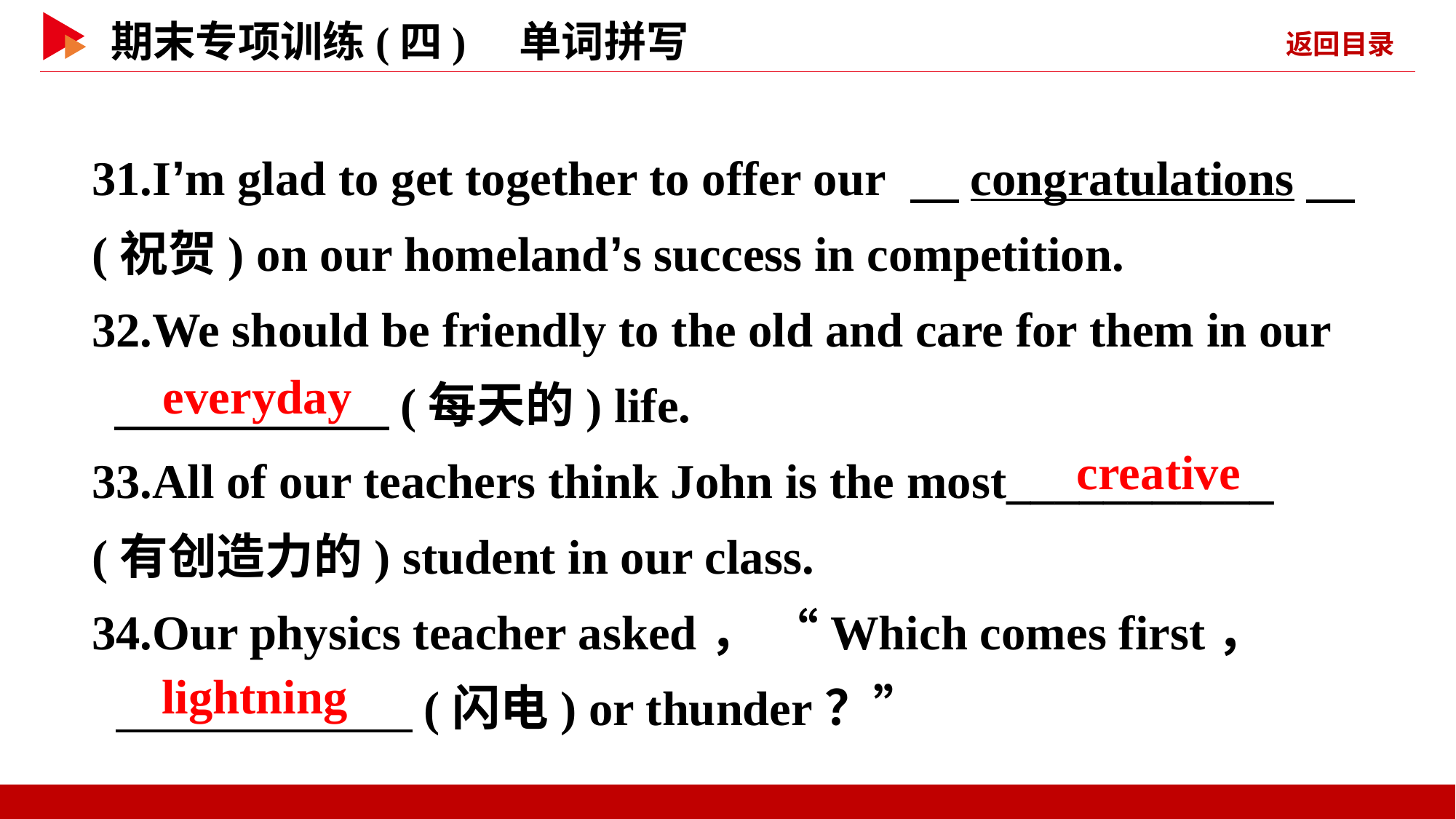

31.I’m glad to get together to offer our 　congratulations　(祝贺) on our homeland’s success in competition.
32.We should be friendly to the old and care for them in our
 　                　(每天的) life.
33.All of our teachers think John is the most___________
(有创造力的) student in our class.
34.Our physics teacher asked， “Which comes first，
 　                  　(闪电) or thunder？”
　everyday
　creative
　lightning